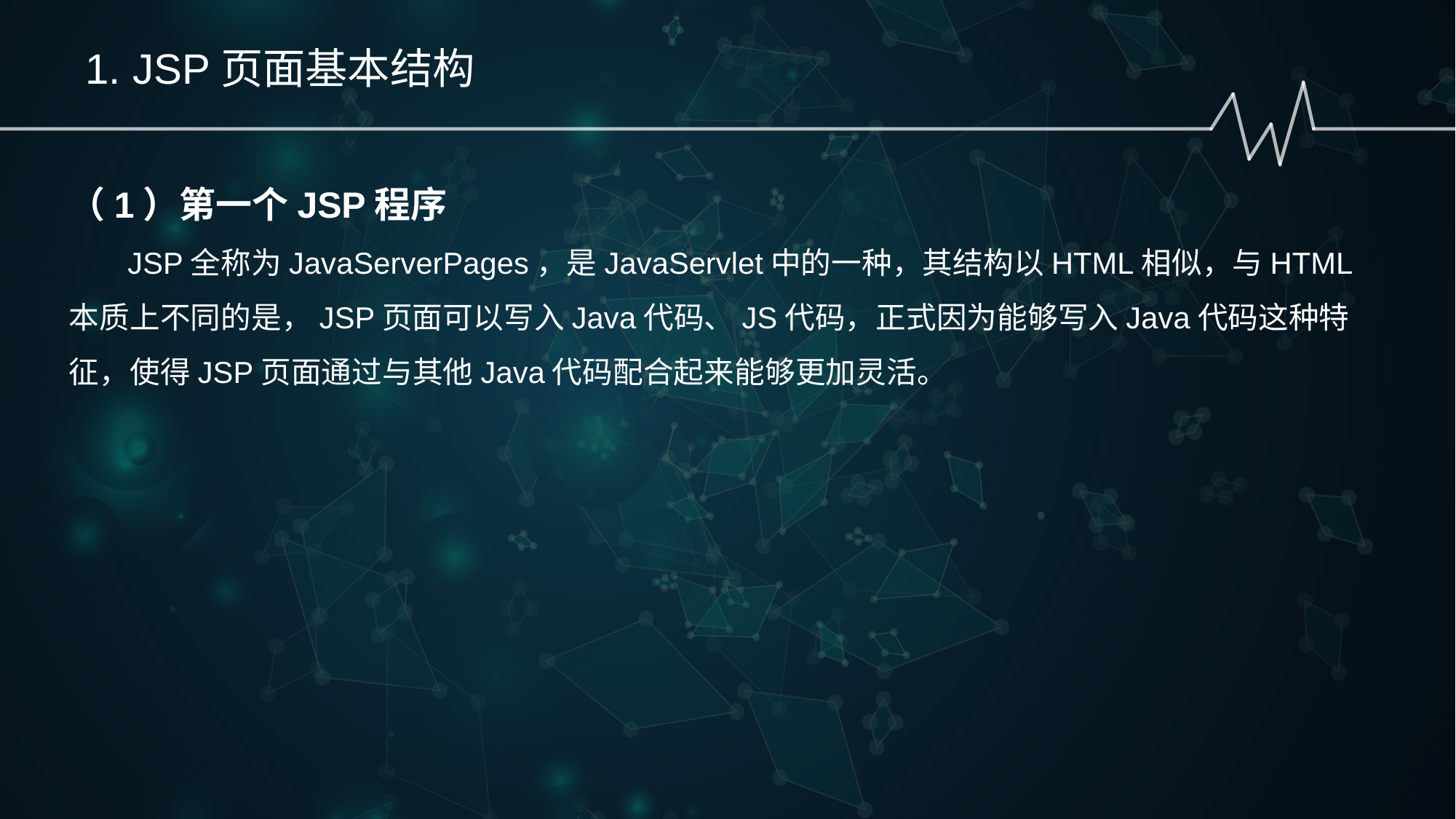

1. JSP页面基本结构
（1）第一个JSP程序
       JSP全称为JavaServerPages，是JavaServlet中的一种，其结构以HTML相似，与HTML本质上不同的是，JSP页面可以写入Java代码、JS代码，正式因为能够写入Java代码这种特征，使得JSP页面通过与其他Java代码配合起来能够更加灵活。